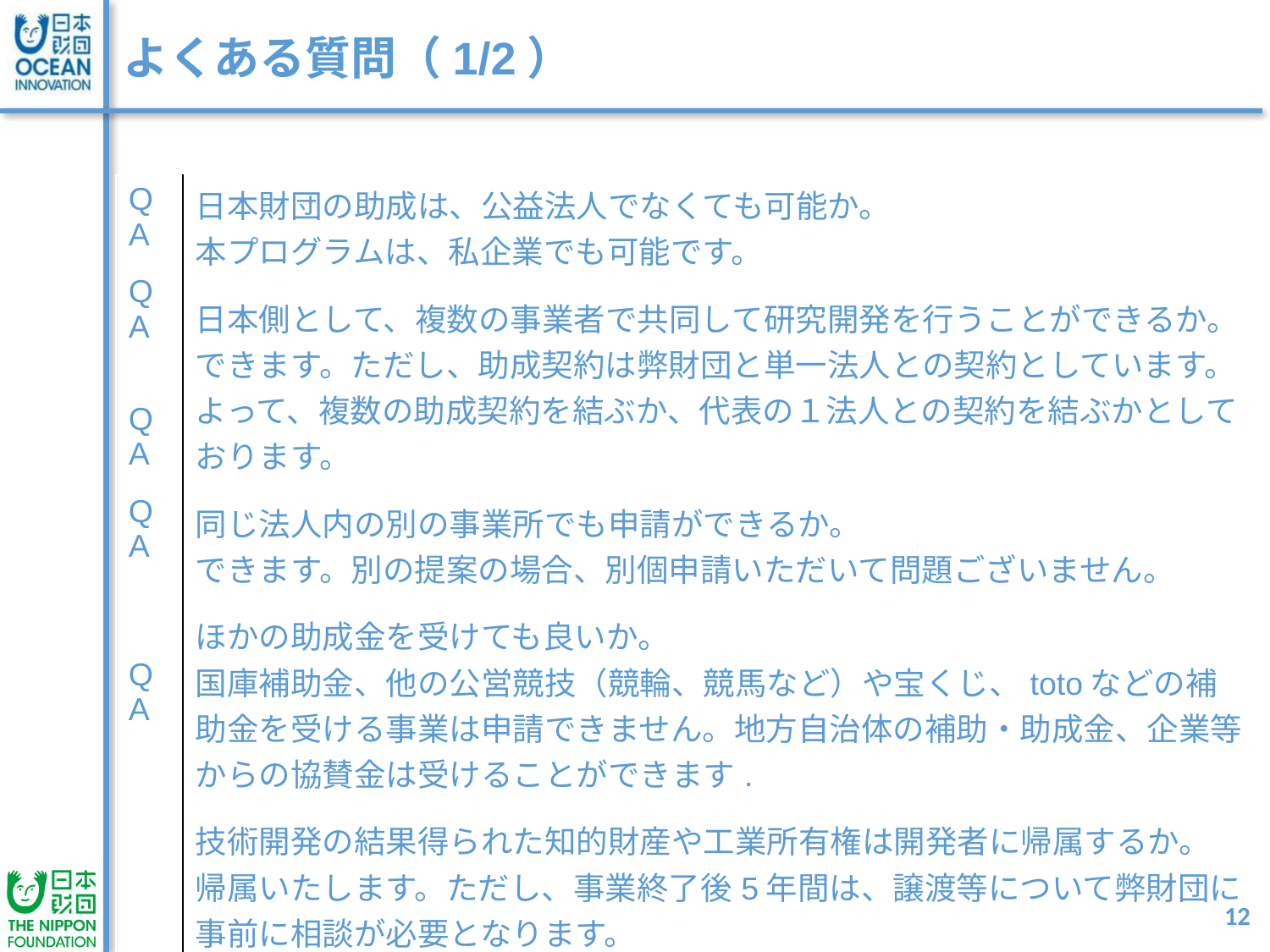

# よくある質問（1/2）
| Q A Q A Q A Q A Q A | 日本財団の助成は、公益法人でなくても可能か。 本プログラムは、私企業でも可能です。 日本側として、複数の事業者で共同して研究開発を行うことができるか。 できます。ただし、助成契約は弊財団と単一法人との契約としています。よって、複数の助成契約を結ぶか、代表の１法人との契約を結ぶかとしております。 同じ法人内の別の事業所でも申請ができるか。 できます。別の提案の場合、別個申請いただいて問題ございません。 ほかの助成金を受けても良いか。 国庫補助金、他の公営競技（競輪、競馬など）や宝くじ、totoなどの補助金を受ける事業は申請できません。地方自治体の補助・助成金、企業等からの協賛金は受けることができます. 技術開発の結果得られた知的財産や工業所有権は開発者に帰属するか。 帰属いたします。ただし、事業終了後5年間は、譲渡等について弊財団に事前に相談が必要となります。 |
| --- | --- |